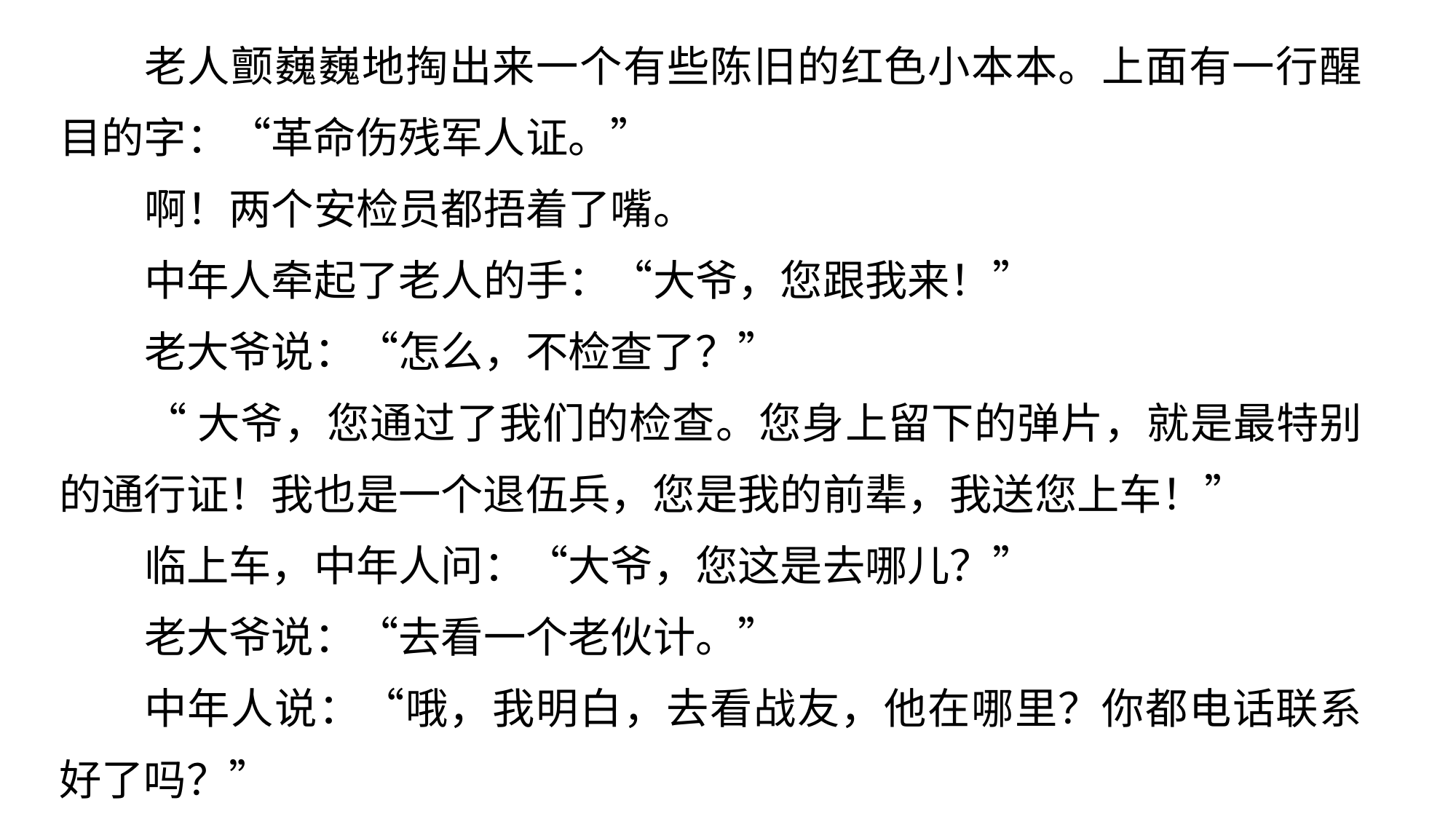

老人颤巍巍地掏出来一个有些陈旧的红色小本本。上面有一行醒目的字：“革命伤残军人证。”
啊！两个安检员都捂着了嘴。
中年人牵起了老人的手：“大爷，您跟我来！”
老大爷说：“怎么，不检查了？”
“大爷，您通过了我们的检查。您身上留下的弹片，就是最特别的通行证！我也是一个退伍兵，您是我的前辈，我送您上车！”
临上车，中年人问：“大爷，您这是去哪儿？”
老大爷说：“去看一个老伙计。”
中年人说：“哦，我明白，去看战友，他在哪里？你都电话联系好了吗？”